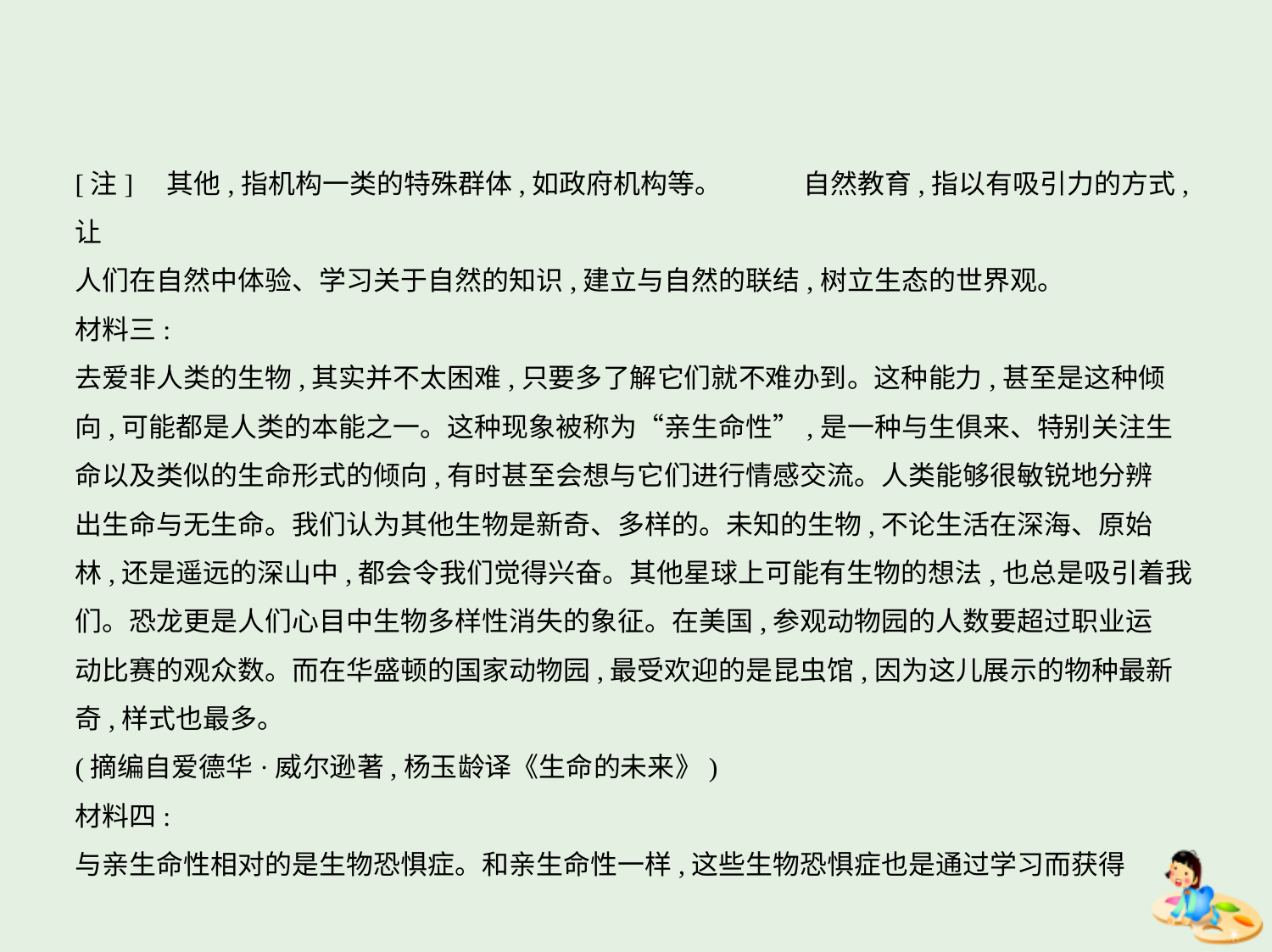

[注]    其他,指机构一类的特殊群体,如政府机构等。　　　自然教育,指以有吸引力的方式,让
人们在自然中体验、学习关于自然的知识,建立与自然的联结,树立生态的世界观。
材料三:
去爱非人类的生物,其实并不太困难,只要多了解它们就不难办到。这种能力,甚至是这种倾
向,可能都是人类的本能之一。这种现象被称为“亲生命性”,是一种与生俱来、特别关注生
命以及类似的生命形式的倾向,有时甚至会想与它们进行情感交流。人类能够很敏锐地分辨
出生命与无生命。我们认为其他生物是新奇、多样的。未知的生物,不论生活在深海、原始
林,还是遥远的深山中,都会令我们觉得兴奋。其他星球上可能有生物的想法,也总是吸引着我
们。恐龙更是人们心目中生物多样性消失的象征。在美国,参观动物园的人数要超过职业运
动比赛的观众数。而在华盛顿的国家动物园,最受欢迎的是昆虫馆,因为这儿展示的物种最新
奇,样式也最多。
(摘编自爱德华·威尔逊著,杨玉龄译《生命的未来》)
材料四:
与亲生命性相对的是生物恐惧症。和亲生命性一样,这些生物恐惧症也是通过学习而获得